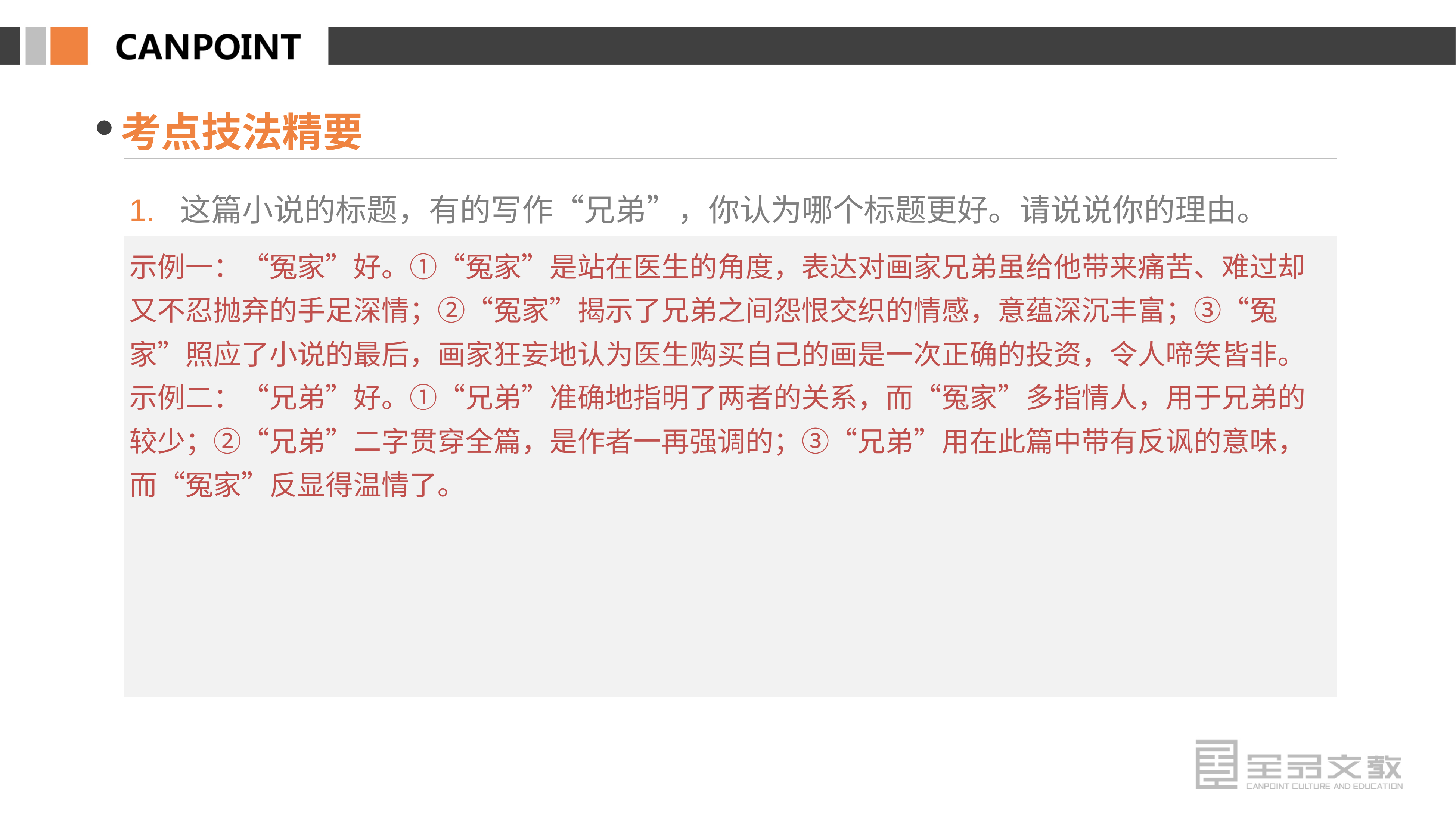

考点技法精要

1.  这篇小说的标题，有的写作“兄弟”，你认为哪个标题更好。请说说你的理由。

示例一：“冤家”好。①“冤家”是站在医生的角度，表达对画家兄弟虽给他带来痛苦、难过却又不忍抛弃的手足深情；②“冤家”揭示了兄弟之间怨恨交织的情感，意蕴深沉丰富；③“冤家”照应了小说的最后，画家狂妄地认为医生购买自己的画是一次正确的投资，令人啼笑皆非。
示例二：“兄弟”好。①“兄弟”准确地指明了两者的关系，而“冤家”多指情人，用于兄弟的较少；②“兄弟”二字贯穿全篇，是作者一再强调的；③“兄弟”用在此篇中带有反讽的意味，而“冤家”反显得温情了。